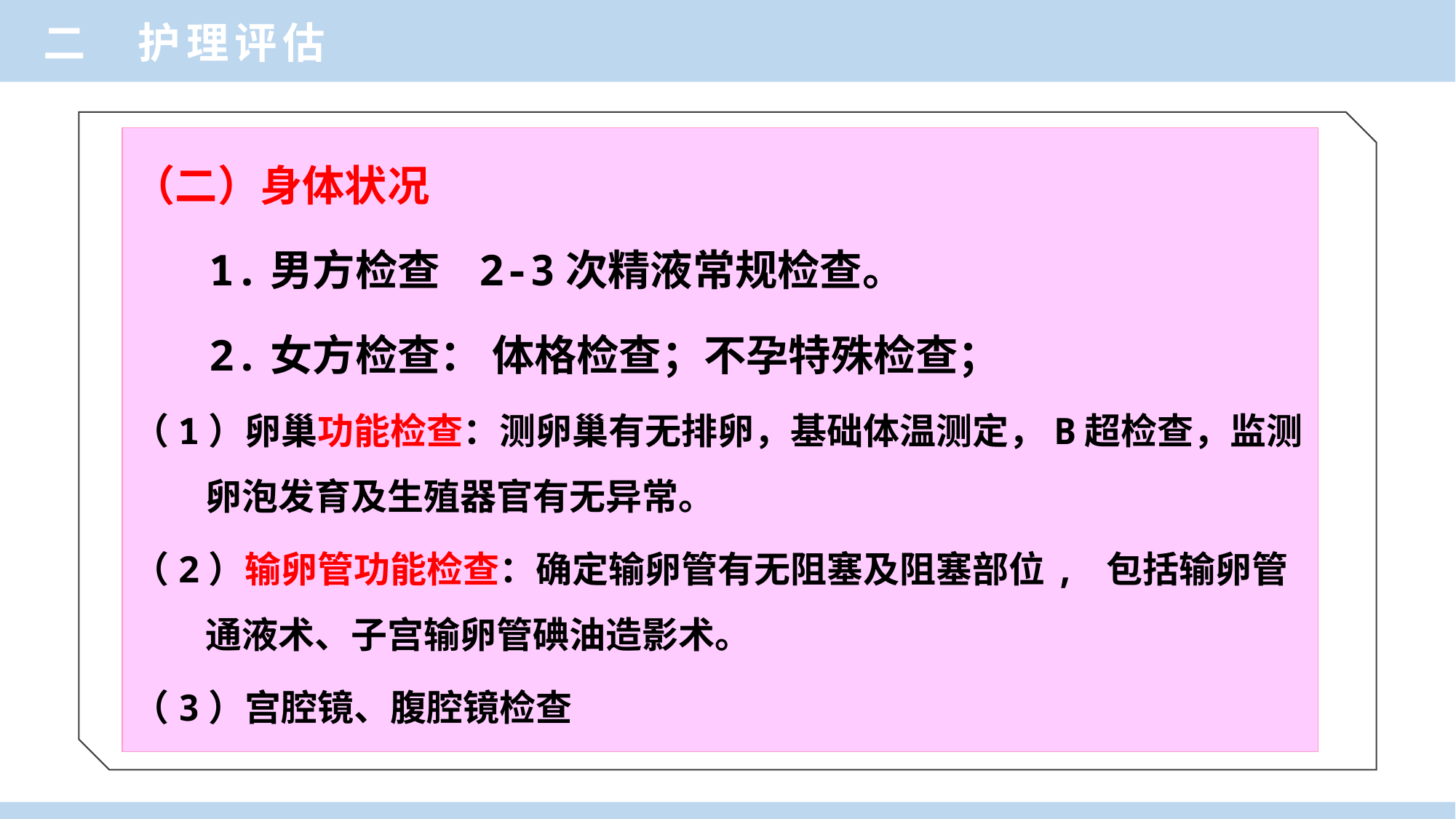

二   护理评估

（二）身体状况
   1.男方检查   2-3次精液常规检查。
   2.女方检查： 体格检查；不孕特殊检查；
（1）卵巢功能检查：测卵巢有无排卵，基础体温测定，B超检查，监测卵泡发育及生殖器官有无异常。
（2）输卵管功能检查：确定输卵管有无阻塞及阻塞部位, 包括输卵管通液术、子宫输卵管碘油造影术。
（3）宫腔镜、腹腔镜检查